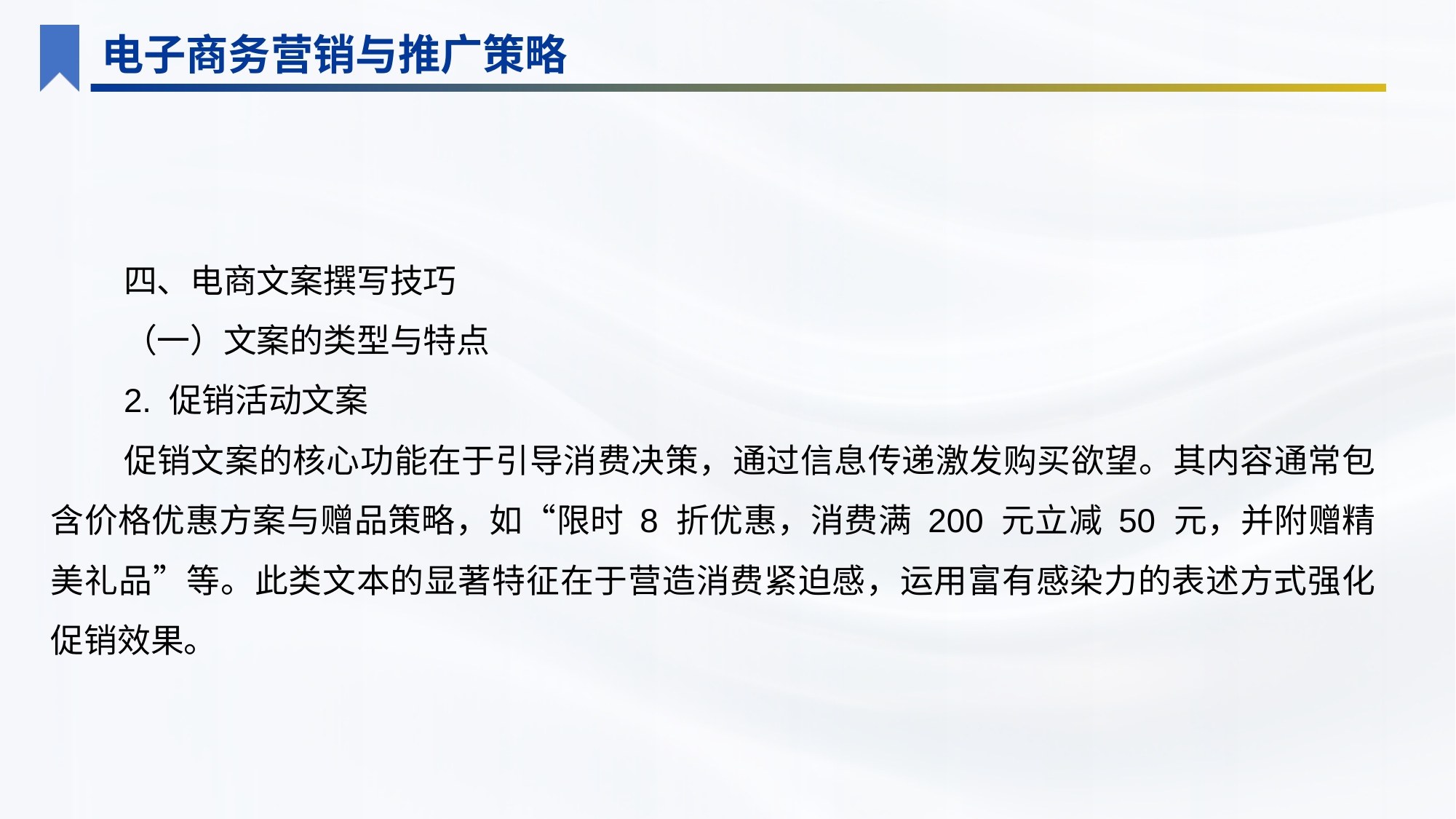

电子商务营销与推广策略
四、电商文案撰写技巧
（一）文案的类型与特点
2. 促销活动文案
促销文案的核心功能在于引导消费决策，通过信息传递激发购买欲望。其内容通常包含价格优惠方案与赠品策略，如“限时 8 折优惠，消费满 200 元立减 50 元，并附赠精美礼品”等。此类文本的显著特征在于营造消费紧迫感，运用富有感染力的表述方式强化促销效果。